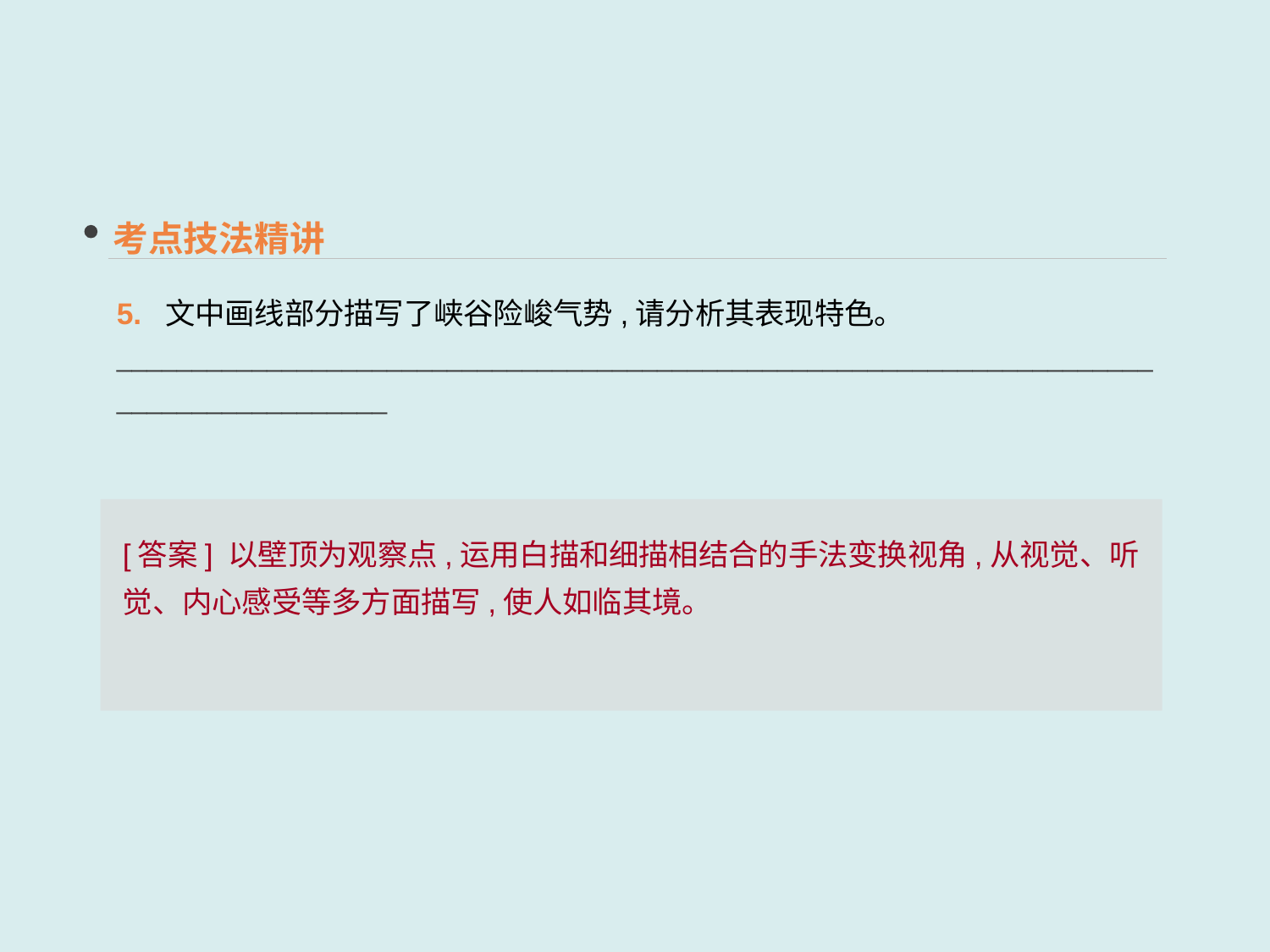

考点技法精讲

5.  文中画线部分描写了峡谷险峻气势,请分析其表现特色。
_______________________________________________________________________________________

[答案] 以壁顶为观察点,运用白描和细描相结合的手法变换视角,从视觉、听觉、内心感受等多方面描写,使人如临其境。